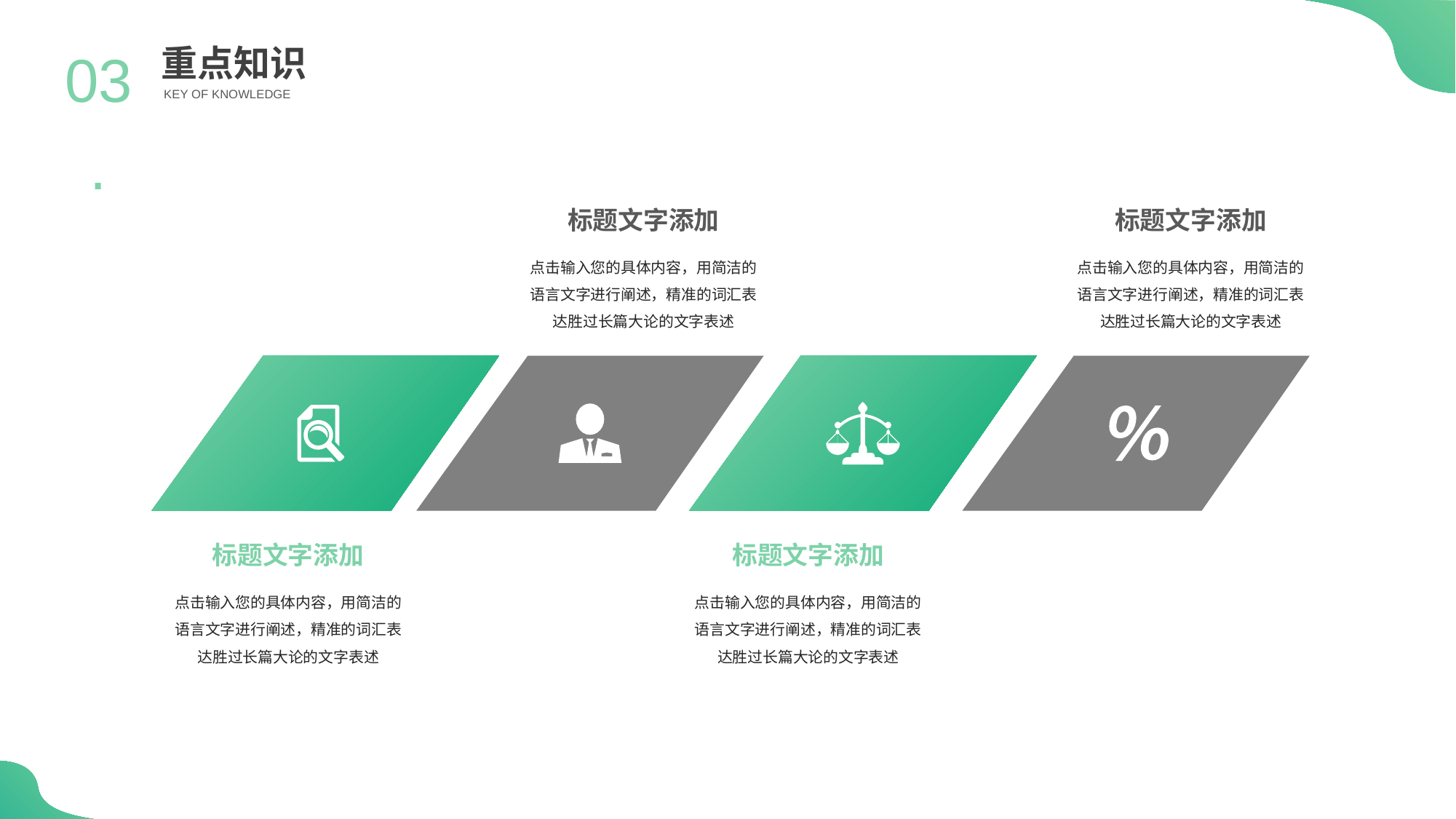

03.
重点知识
KEY OF KNOWLEDGE
标题文字添加
点击输入您的具体内容，用简洁的语言文字进行阐述，精准的词汇表达胜过长篇大论的文字表述

标题文字添加
点击输入您的具体内容，用简洁的语言文字进行阐述，精准的词汇表达胜过长篇大论的文字表述

标题文字添加
点击输入您的具体内容，用简洁的语言文字进行阐述，精准的词汇表达胜过长篇大论的文字表述

标题文字添加
点击输入您的具体内容，用简洁的语言文字进行阐述，精准的词汇表达胜过长篇大论的文字表述